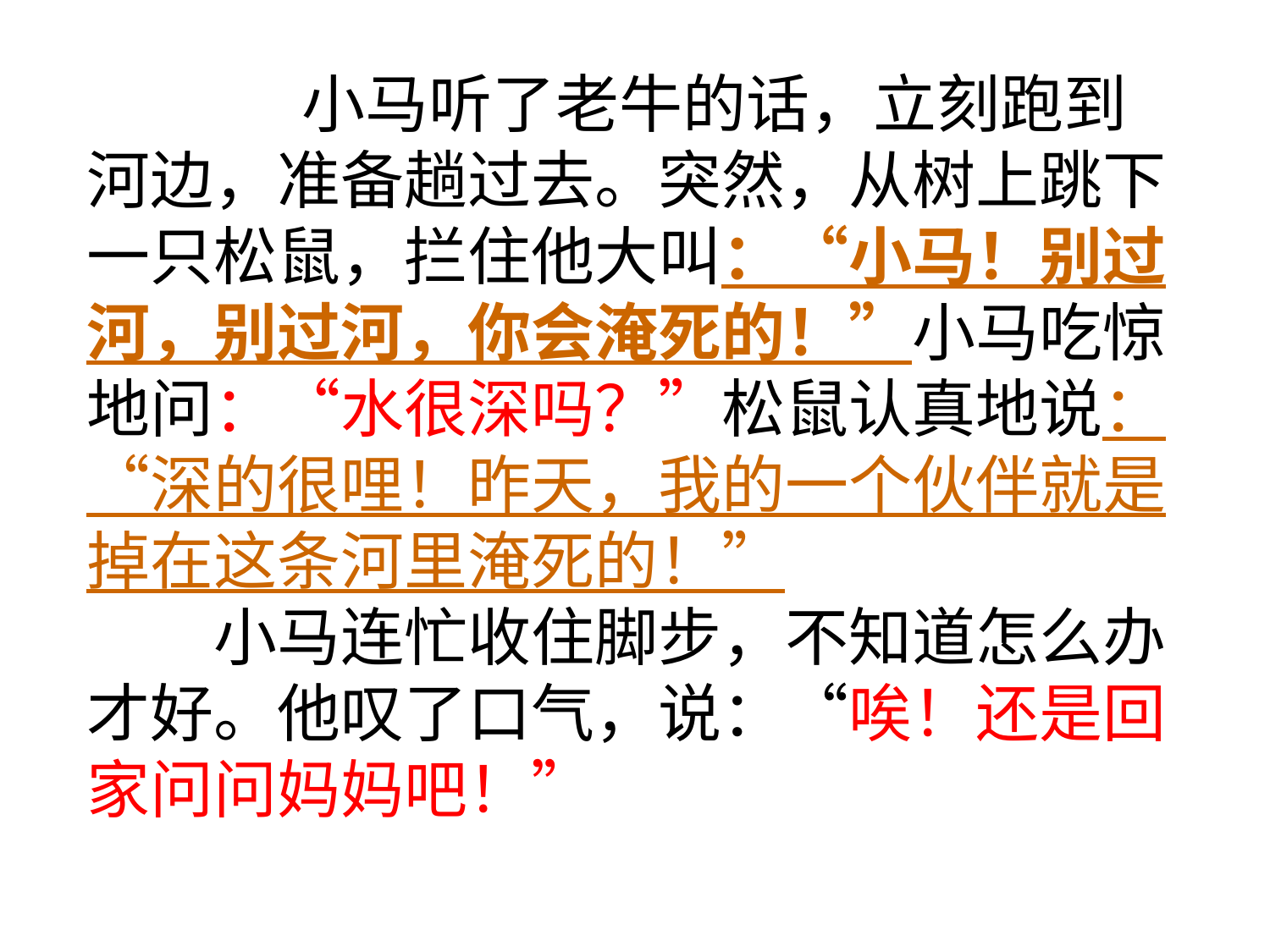

小马听了老牛的话，立刻跑到河边，准备趟过去。突然，从树上跳下一只松鼠，拦住他大叫：“小马！别过河，别过河，你会淹死的！”小马吃惊地问：“水很深吗？”松鼠认真地说：“深的很哩！昨天，我的一个伙伴就是掉在这条河里淹死的！”
小马连忙收住脚步，不知道怎么办才好。他叹了口气，说：“唉！还是回家问问妈妈吧！”